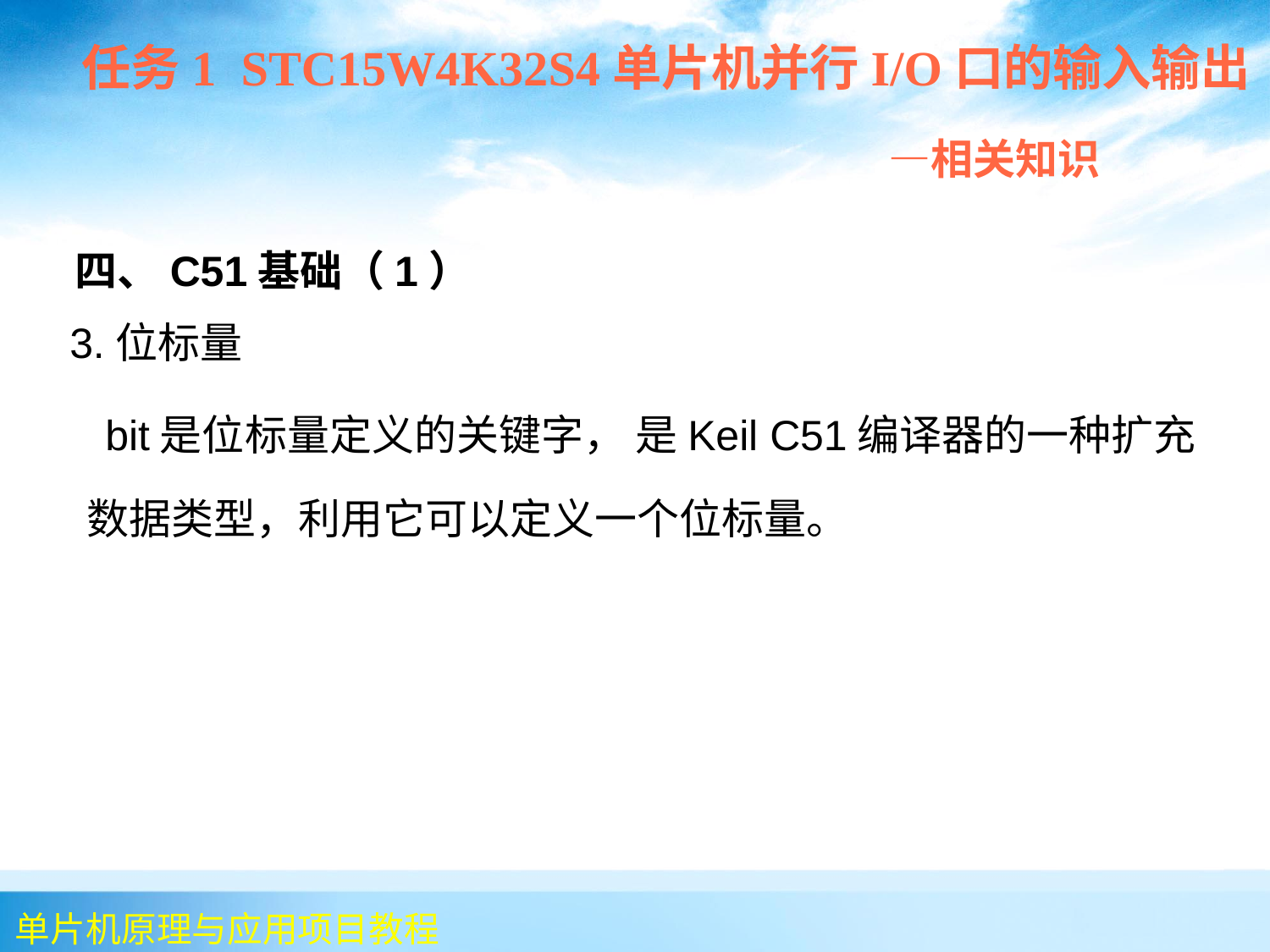

任务1  STC15W4K32S4单片机并行I/O口的输入输出
                                                                            —相关知识
  四、C51基础（1）
  3.位标量
     bit是位标量定义的关键字， 是Keil C51编译器的一种扩充数据类型，利用它可以定义一个位标量。